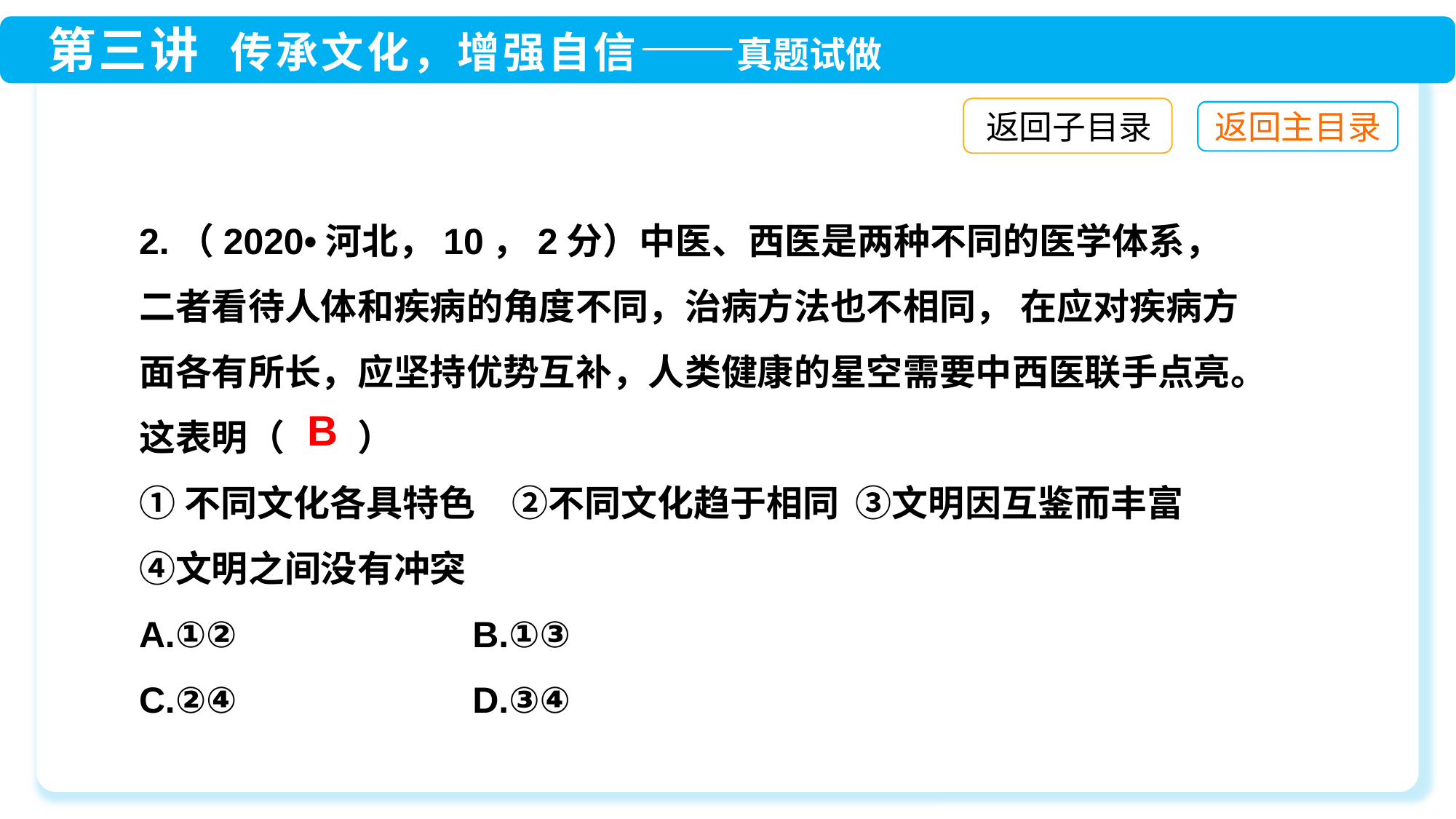

返回子目录

2.（2020•河北，10，2分）中医、西医是两种不同的医学体系，二者看待人体和疾病的角度不同，治病方法也不相同， 在应对疾病方面各有所长，应坚持优势互补，人类健康的星空需要中西医联手点亮。这表明（　　）
①不同文化各具特色　②不同文化趋于相同  ③文明因互鉴而丰富　④文明之间没有冲突
A.①②　　	             B.①③
C.②④　　	             D.③④
B